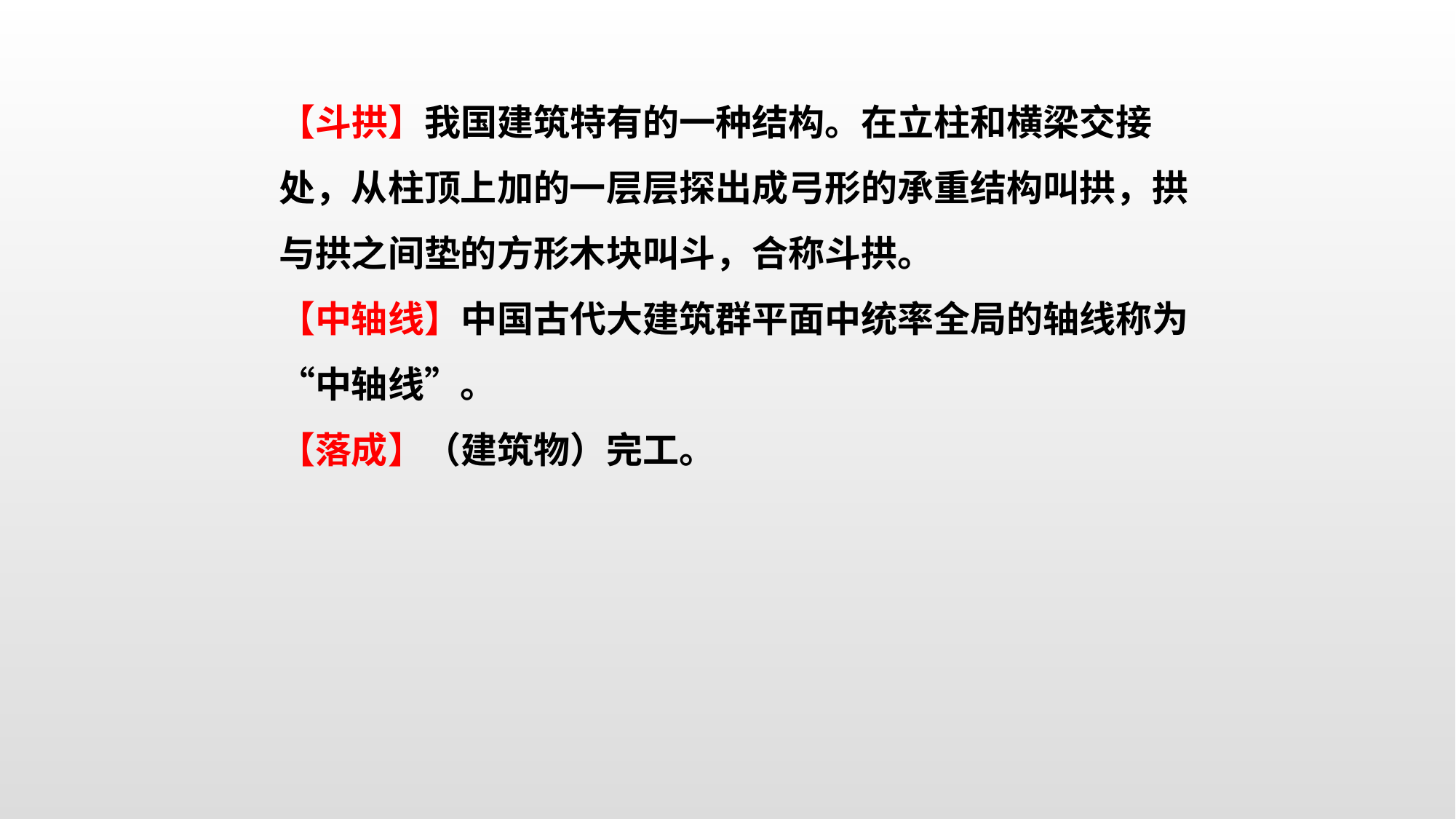

【斗拱】我国建筑特有的一种结构。在立柱和横梁交接处，从柱顶上加的一层层探出成弓形的承重结构叫拱，拱与拱之间垫的方形木块叫斗，合称斗拱。
【中轴线】中国古代大建筑群平面中统率全局的轴线称为“中轴线”。
【落成】（建筑物）完工。